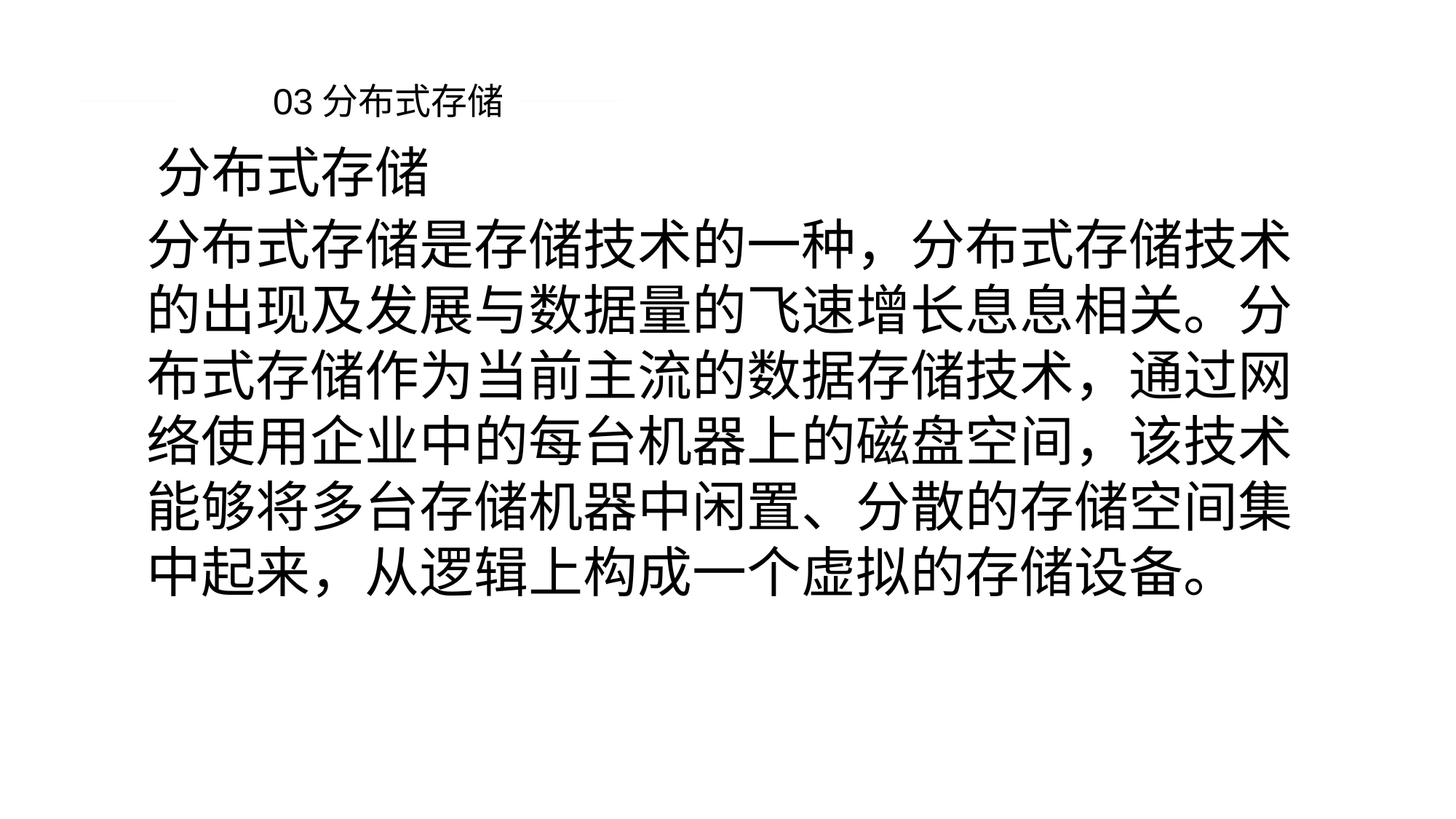

03分布式存储

分布式存储
分布式存储是存储技术的一种，分布式存储技术的出现及发展与数据量的飞速增长息息相关。分布式存储作为当前主流的数据存储技术，通过网络使用企业中的每台机器上的磁盘空间，该技术能够将多台存储机器中闲置、分散的存储空间集中起来，从逻辑上构成一个虚拟的存储设备。
PPT模板 http://www.1ppt.com/moban/